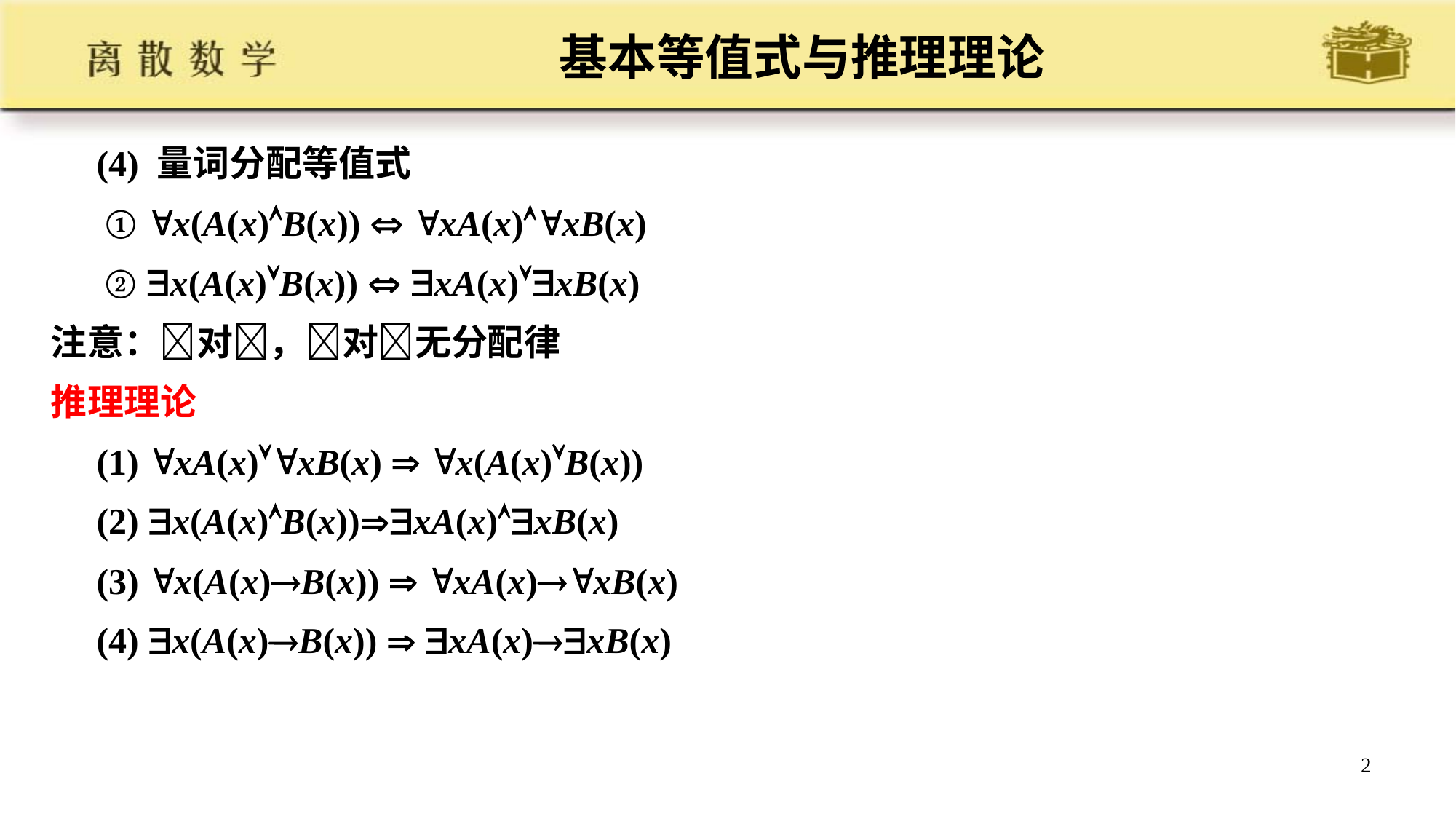

# 基本等值式与推理理论
     (4) 量词分配等值式
      ① ∀x(A(x)∧B(x)) ⇔ ∀xA(x)∧∀xB(x)
      ② ∃x(A(x)∨B(x)) ⇔ ∃xA(x)∨∃xB(x)
注意：∀对∨，∃对∧无分配律
推理理论
     (1) ∀xA(x)∨∀xB(x) ⇒ ∀x(A(x)∨B(x))
     (2) ∃x(A(x)∧B(x))⇒∃xA(x)∧∃xB(x)
     (3) ∀x(A(x)→B(x)) ⇒ ∀xA(x)→∀xB(x)
     (4) ∃x(A(x)→B(x)) ⇒ ∃xA(x)→∃xB(x)
2